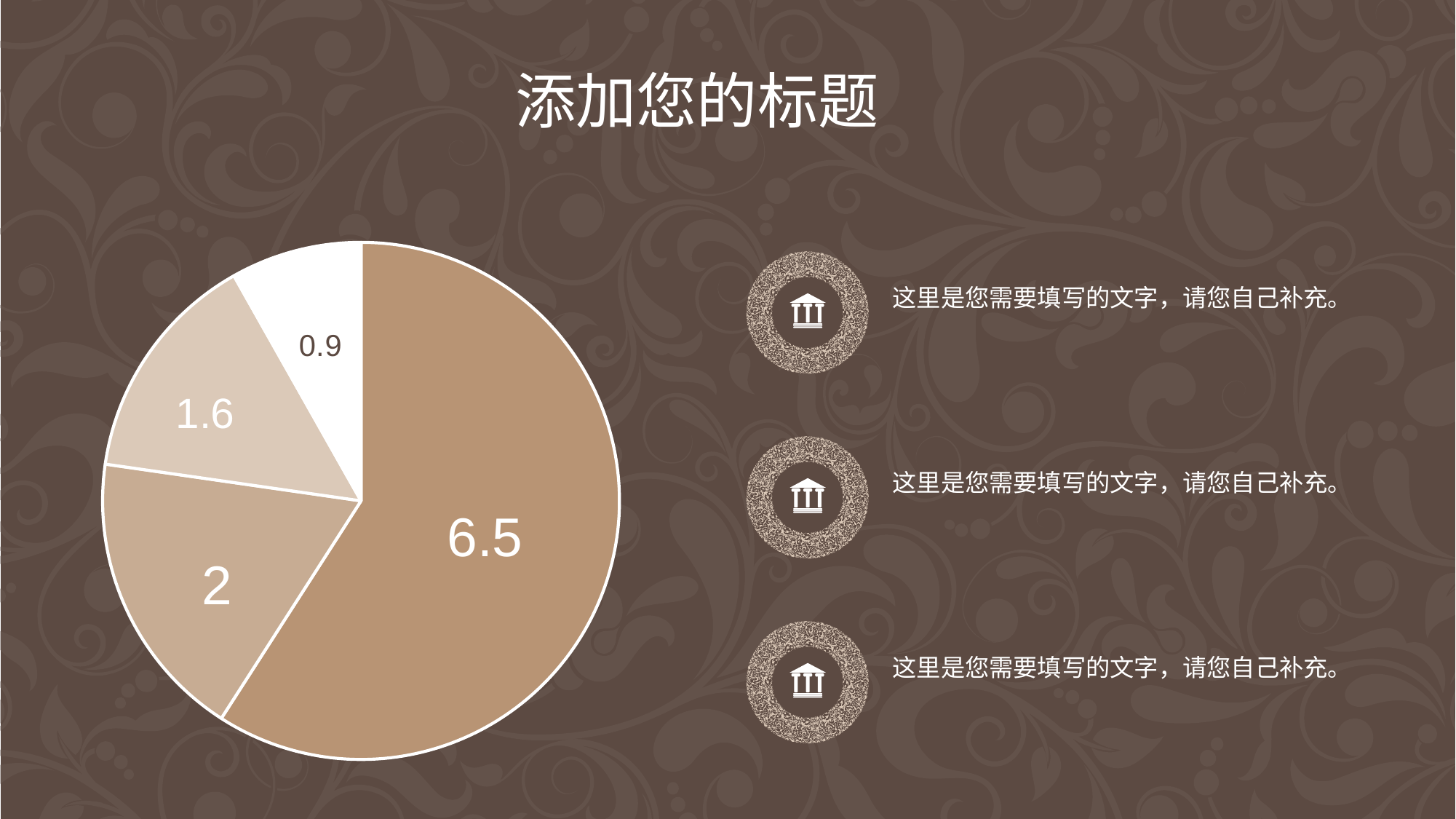

添加您的标题

### Chart

| Category | 销售额 |
|---|---|
| 第一季度 | 6.5 |
| 第二季度 | 2.0 |
| 第三季度 | 1.6 |
| 第四季度 | 0.9 |

这里是您需要填写的文字，请您自己补充。

这里是您需要填写的文字，请您自己补充。

这里是您需要填写的文字，请您自己补充。